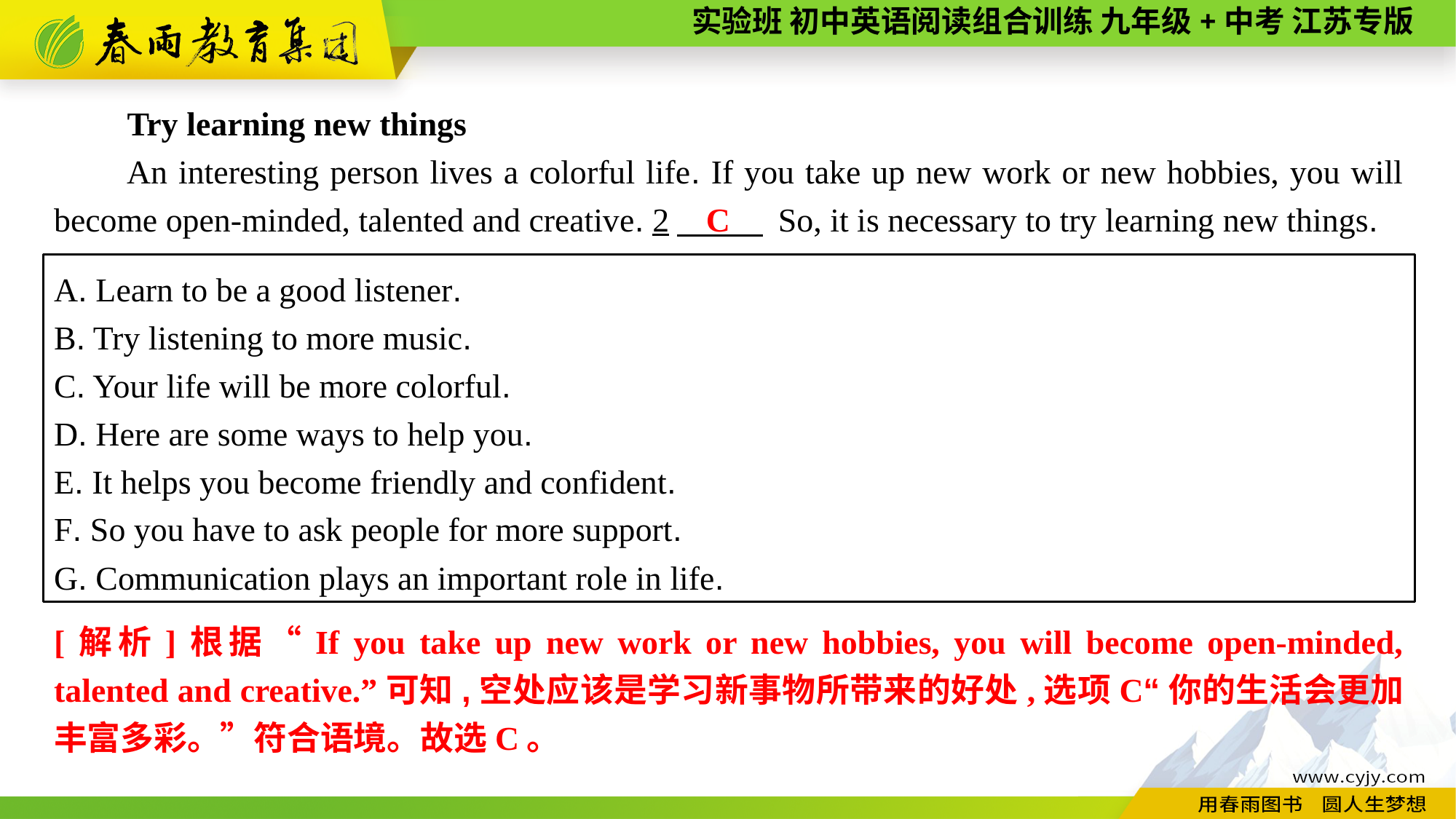

Try learning new things
An interesting person lives a colorful life. If you take up new work or new hobbies, you will become open-minded, talented and creative. 2　        So, it is necessary to try learning new things.
C
A. Learn to be a good listener.
B. Try listening to more music.
C. Your life will be more colorful.
D. Here are some ways to help you.
E. It helps you become friendly and confident.
F. So you have to ask people for more support.
G. Communication plays an important role in life.
[解析]根据“If you take up new work or new hobbies, you will become open-minded, talented and creative.”可知,空处应该是学习新事物所带来的好处,选项C“你的生活会更加丰富多彩。”符合语境。故选C。